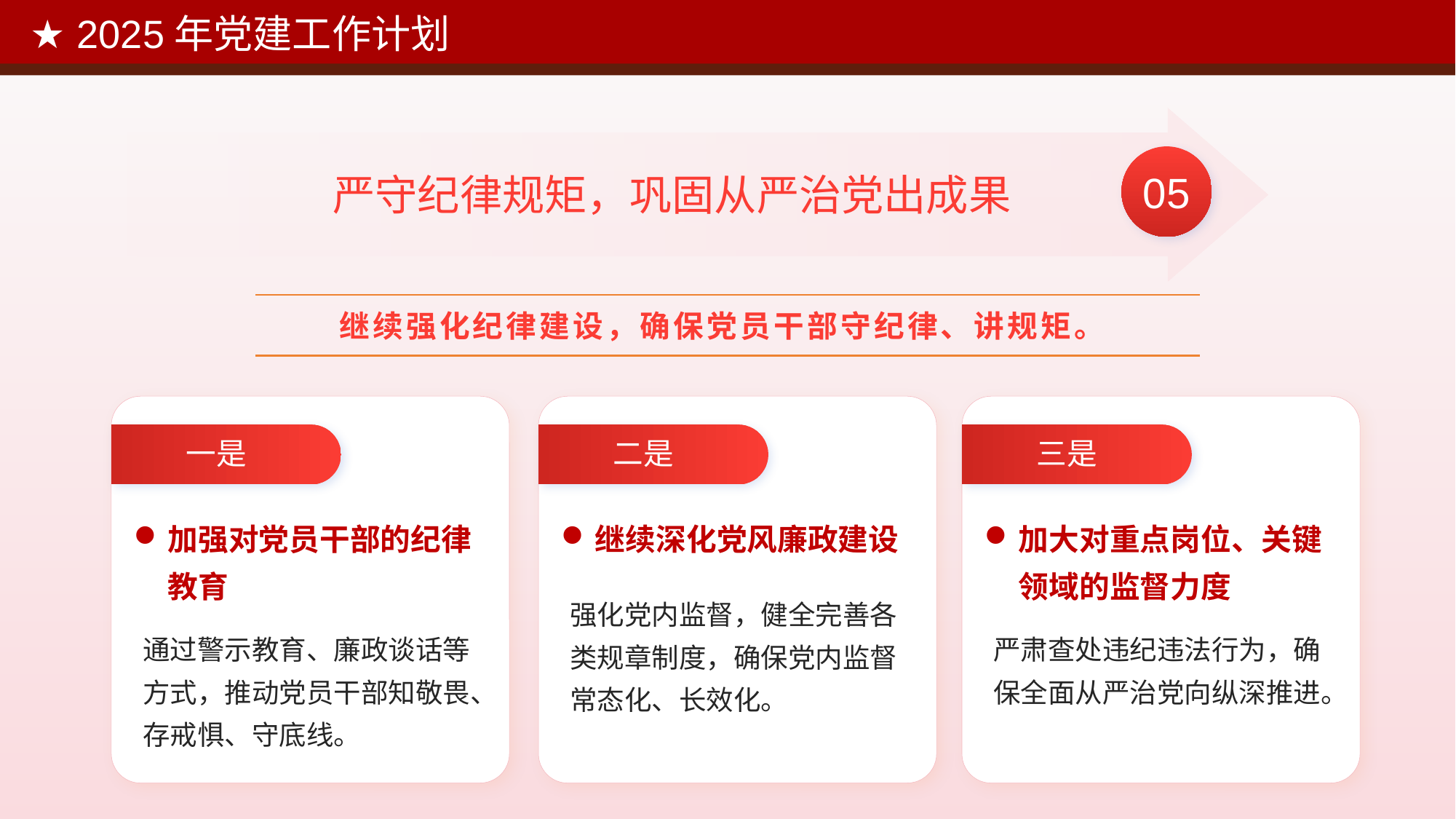

★ 2025年党建工作计划

05
严守纪律规矩，巩固从严治党出成果
继续强化纪律建设，确保党员干部守纪律、讲规矩。

二是
继续深化党风廉政建设
强化党内监督，健全完善各类规章制度，确保党内监督常态化、长效化。

三是
加大对重点岗位、关键领域的监督力度
严肃查处违纪违法行为，确保全面从严治党向纵深推进。

一是
加强对党员干部的纪律教育
通过警示教育、廉政谈话等方式，推动党员干部知敬畏、存戒惧、守底线。